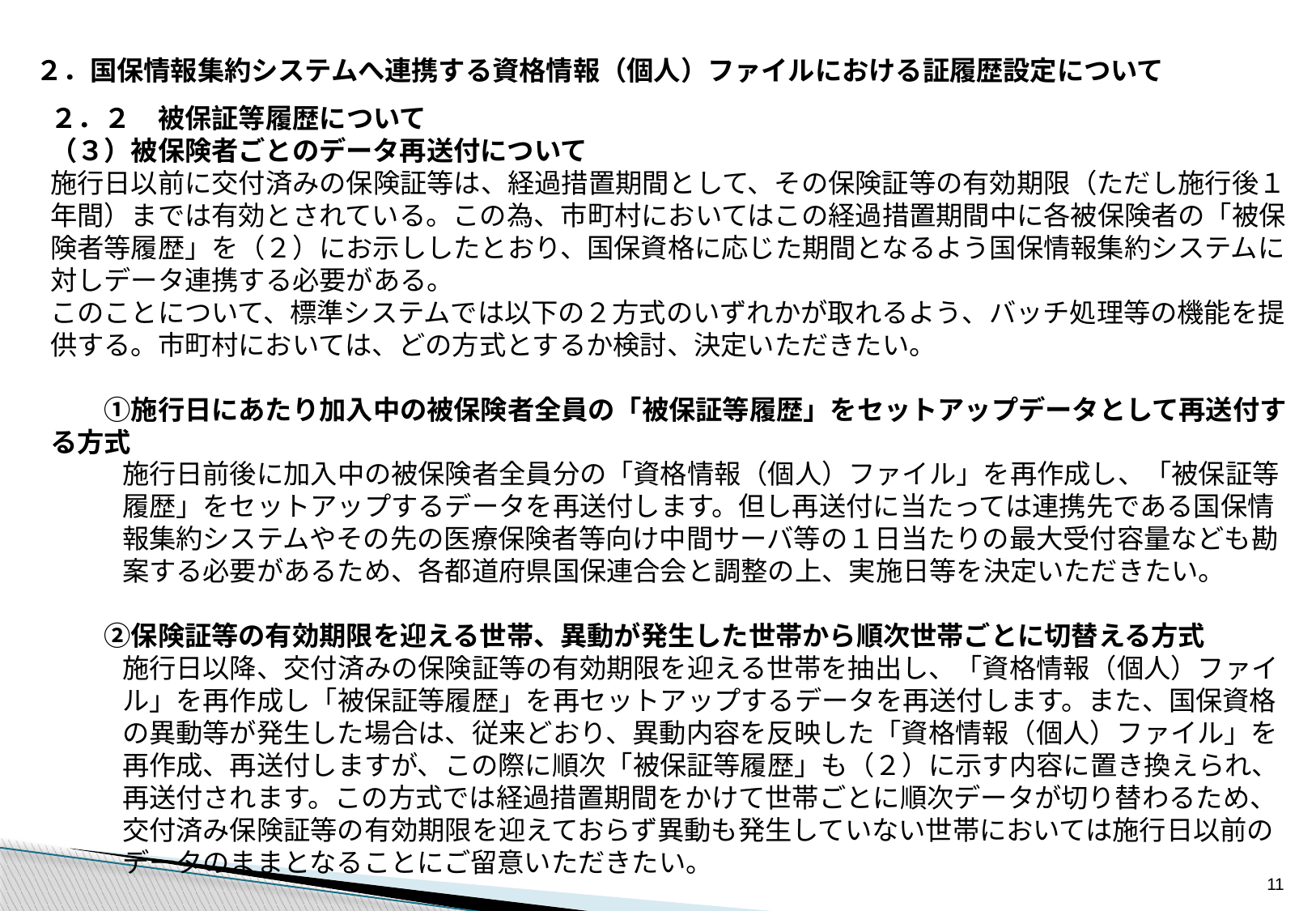

２．国保情報集約システムへ連携する資格情報（個人）ファイルにおける証履歴設定について
２．２　被保証等履歴について
（３）被保険者ごとのデータ再送付について
施行日以前に交付済みの保険証等は、経過措置期間として、その保険証等の有効期限（ただし施行後１年間）までは有効とされている。この為、市町村においてはこの経過措置期間中に各被保険者の「被保険者等履歴」を（２）にお示ししたとおり、国保資格に応じた期間となるよう国保情報集約システムに対しデータ連携する必要がある。
このことについて、標準システムでは以下の２方式のいずれかが取れるよう、バッチ処理等の機能を提供する。市町村においては、どの方式とするか検討、決定いただきたい。

　　①施行日にあたり加入中の被保険者全員の「被保証等履歴」をセットアップデータとして再送付する方式
施行日前後に加入中の被保険者全員分の「資格情報（個人）ファイル」を再作成し、「被保証等履歴」をセットアップするデータを再送付します。但し再送付に当たっては連携先である国保情報集約システムやその先の医療保険者等向け中間サーバ等の１日当たりの最大受付容量なども勘案する必要があるため、各都道府県国保連合会と調整の上、実施日等を決定いただきたい。

　　②保険証等の有効期限を迎える世帯、異動が発生した世帯から順次世帯ごとに切替える方式
施行日以降、交付済みの保険証等の有効期限を迎える世帯を抽出し、「資格情報（個人）ファイル」を再作成し「被保証等履歴」を再セットアップするデータを再送付します。また、国保資格の異動等が発生した場合は、従来どおり、異動内容を反映した「資格情報（個人）ファイル」を再作成、再送付しますが、この際に順次「被保証等履歴」も（２）に示す内容に置き換えられ、再送付されます。この方式では経過措置期間をかけて世帯ごとに順次データが切り替わるため、交付済み保険証等の有効期限を迎えておらず異動も発生していない世帯においては施行日以前のデータのままとなることにご留意いただきたい。

11